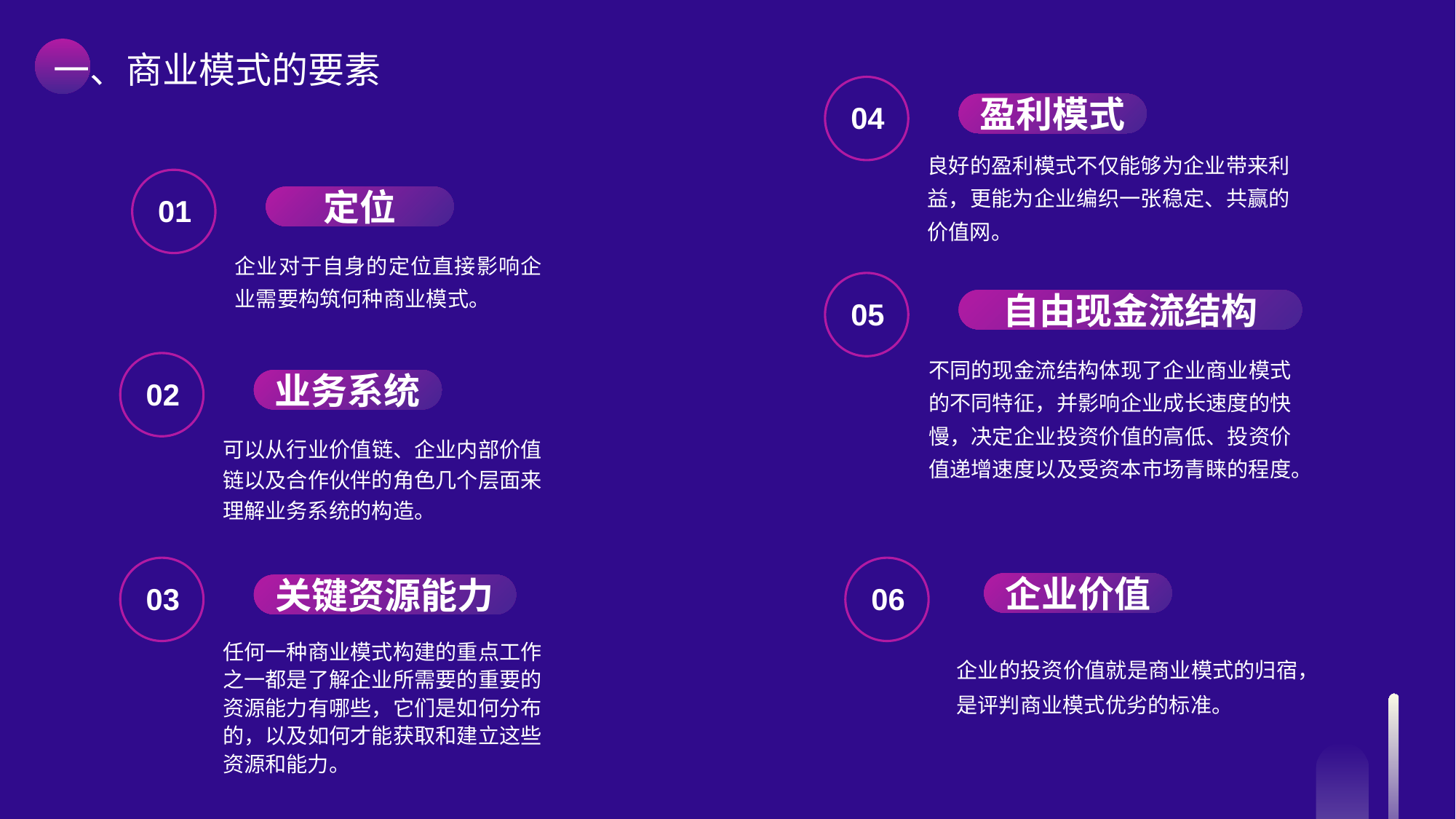

一、商业模式的要素

04
盈利模式
良好的盈利模式不仅能够为企业带来利益，更能为企业编织一张稳定、共赢的价值网。

01
定位
企业对于自身的定位直接影响企业需要构筑何种商业模式。

05
自由现金流结构
不同的现金流结构体现了企业商业模式的不同特征，并影响企业成长速度的快慢，决定企业投资价值的高低、投资价值递增速度以及受资本市场青睐的程度。

02
业务系统
可以从行业价值链、企业内部价值链以及合作伙伴的角色几个层面来理解业务系统的构造。

03

06
企业价值
关键资源能力
任何一种商业模式构建的重点工作之一都是了解企业所需要的重要的资源能力有哪些，它们是如何分布的，以及如何才能获取和建立这些资源和能力。
企业的投资价值就是商业模式的归宿，是评判商业模式优劣的标准。